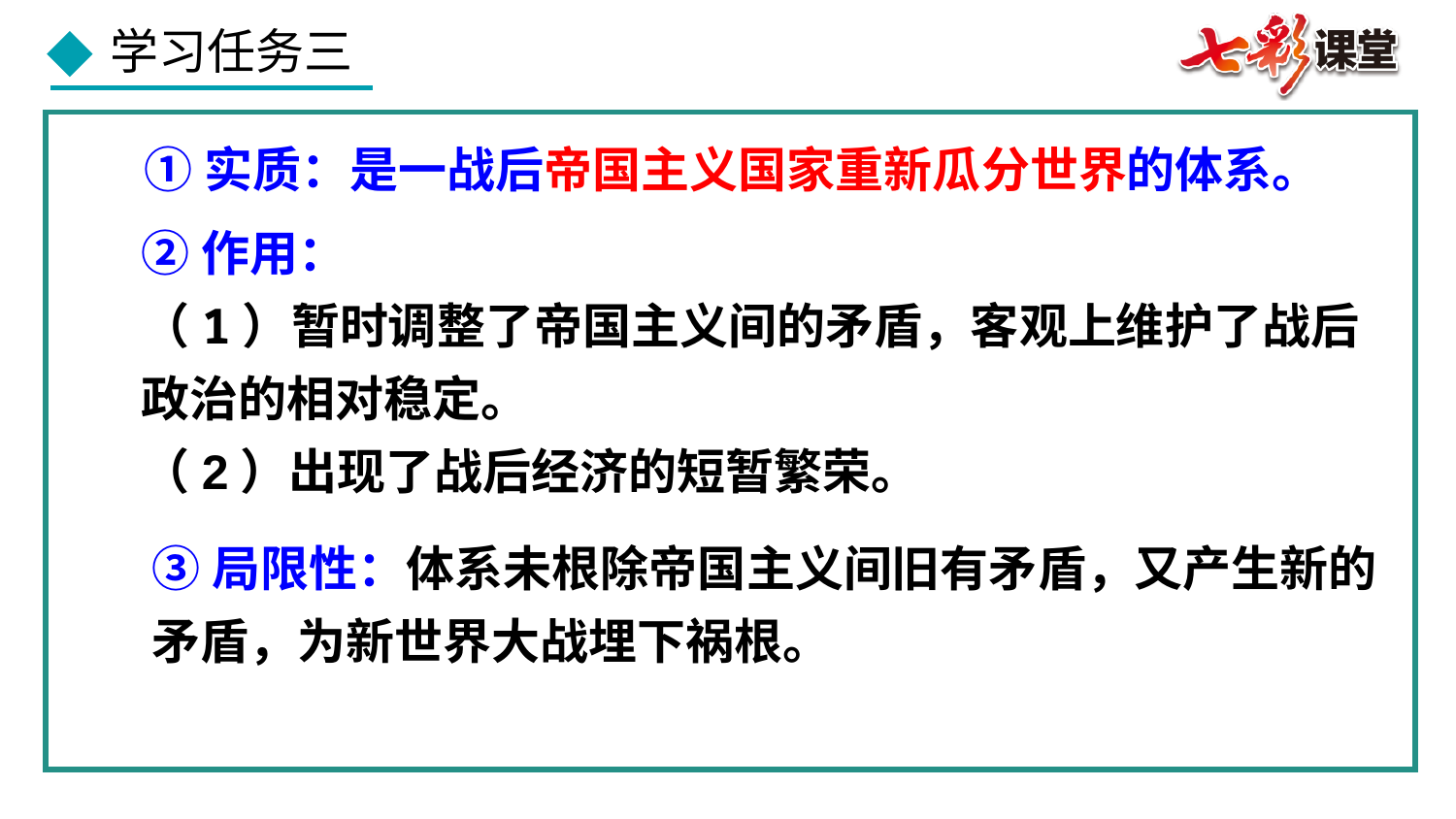

①实质：是一战后帝国主义国家重新瓜分世界的体系。
②作用：
（1）暂时调整了帝国主义间的矛盾，客观上维护了战后政治的相对稳定。
（2）出现了战后经济的短暂繁荣。
③局限性：体系未根除帝国主义间旧有矛盾，又产生新的矛盾，为新世界大战埋下祸根。